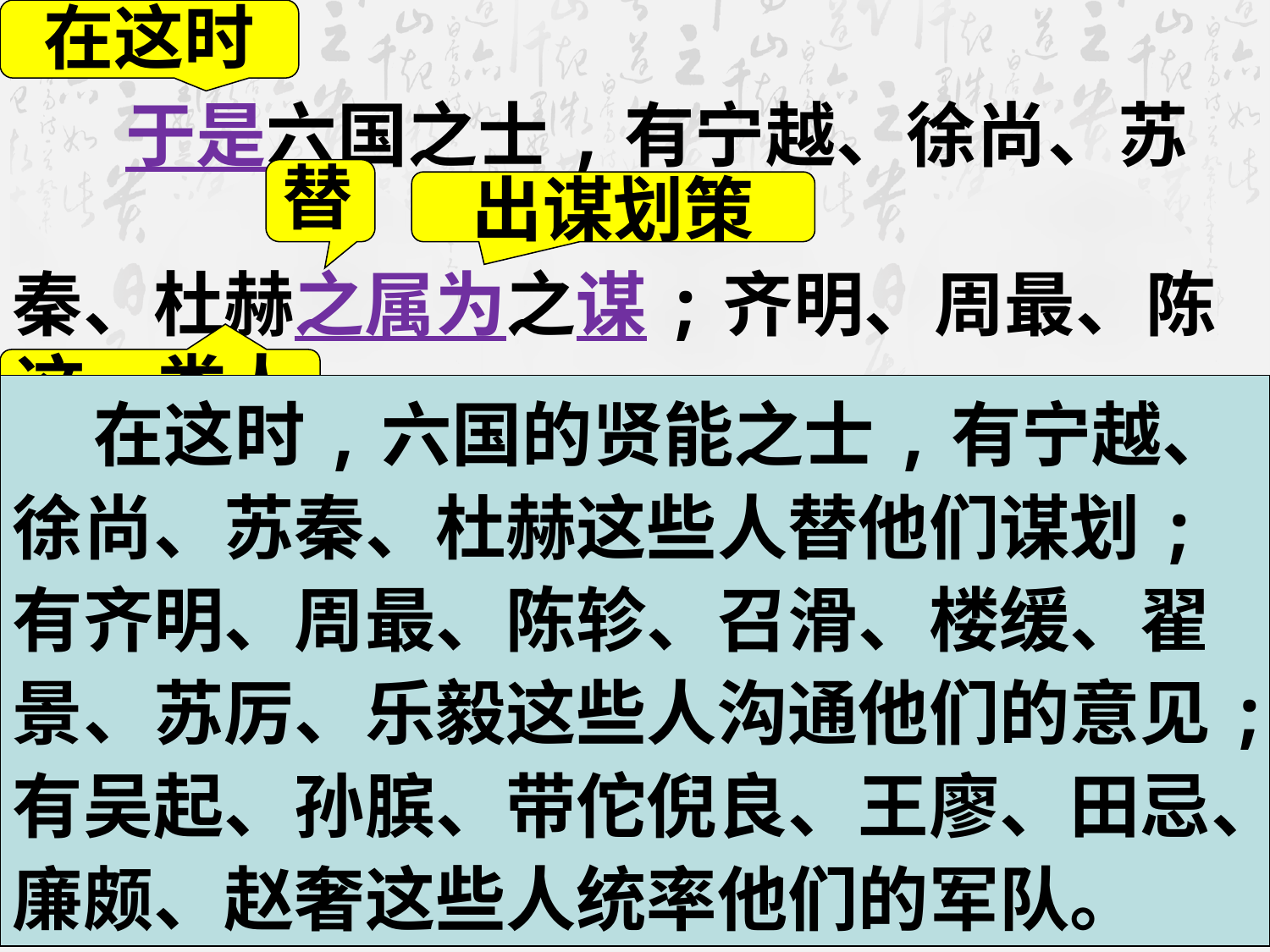

于是六国之士,有宁越、徐尚、苏秦、杜赫之属为之谋;齐明、周最、陈轸、召滑、楼缓、翟景、苏厉、乐毅之徒通其意;吴起、孙膑、带佗、倪良、王廖、田忌、廉颇、赵奢之伦制其兵。
在这时
替
出谋划策
这一类人
    在这时,六国的贤能之士,有宁越、徐尚、苏秦、杜赫这些人替他们谋划;有齐明、周最、陈轸、召滑、楼缓、翟景、苏厉、乐毅这些人沟通他们的意见;有吴起、孙膑、带佗倪良、王廖、田忌、廉颇、赵奢这些人统率他们的军队。
这一类人
这一类人
统率
军队